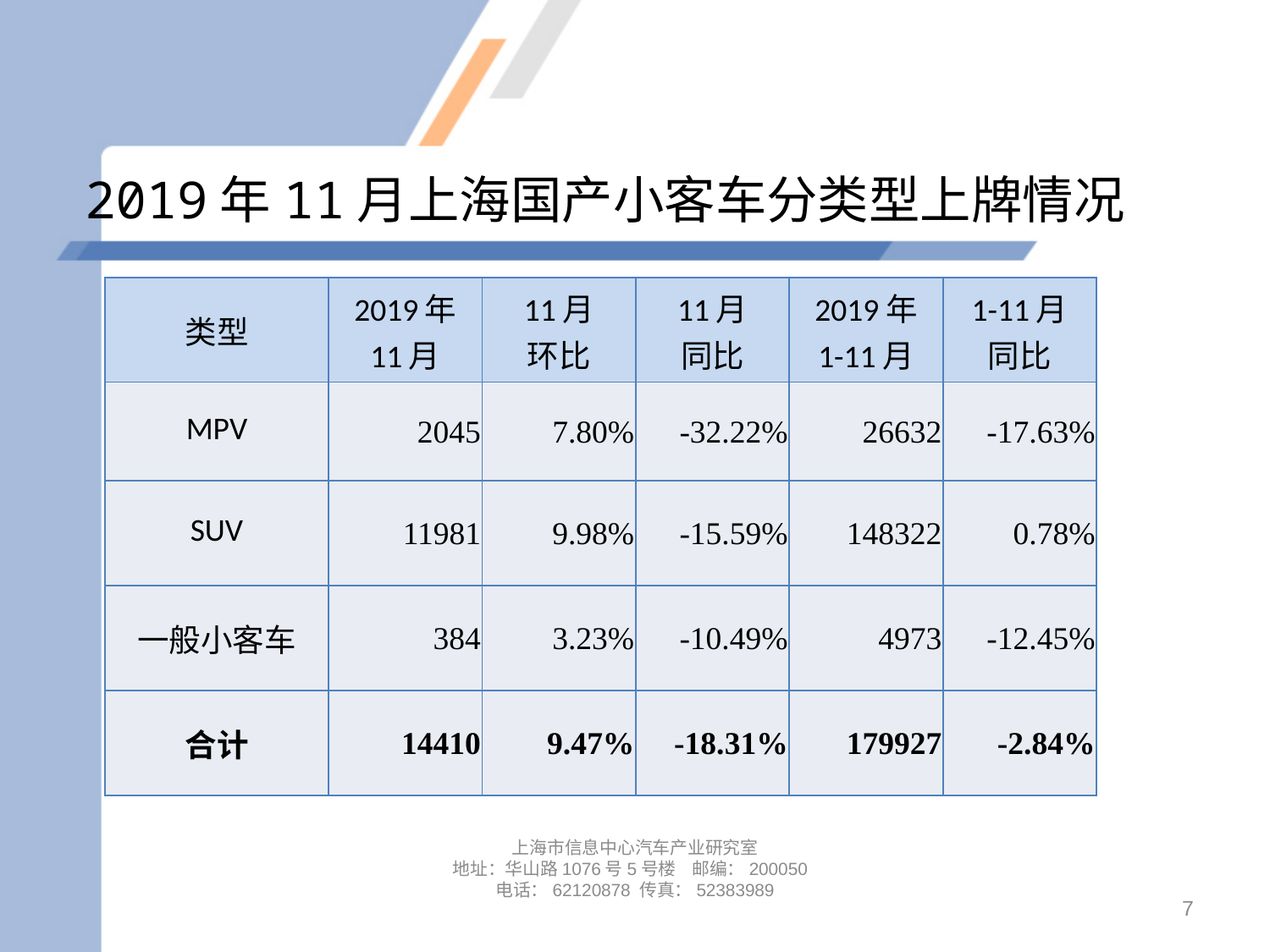

# 2019年11月上海国产小客车分类型上牌情况
| 类型 | 2019年 11月 | 11月 环比 | 11月 同比 | 2019年 1-11月 | 1-11月 同比 |
| --- | --- | --- | --- | --- | --- |
| MPV | 2045 | 7.80% | -32.22% | 26632 | -17.63% |
| SUV | 11981 | 9.98% | -15.59% | 148322 | 0.78% |
| 一般小客车 | 384 | 3.23% | -10.49% | 4973 | -12.45% |
| 合计 | 14410 | 9.47% | -18.31% | 179927 | -2.84% |
上海市信息中心汽车产业研究室
地址：华山路1076号5号楼    邮编：200050
电话：62120878 传真：52383989

7